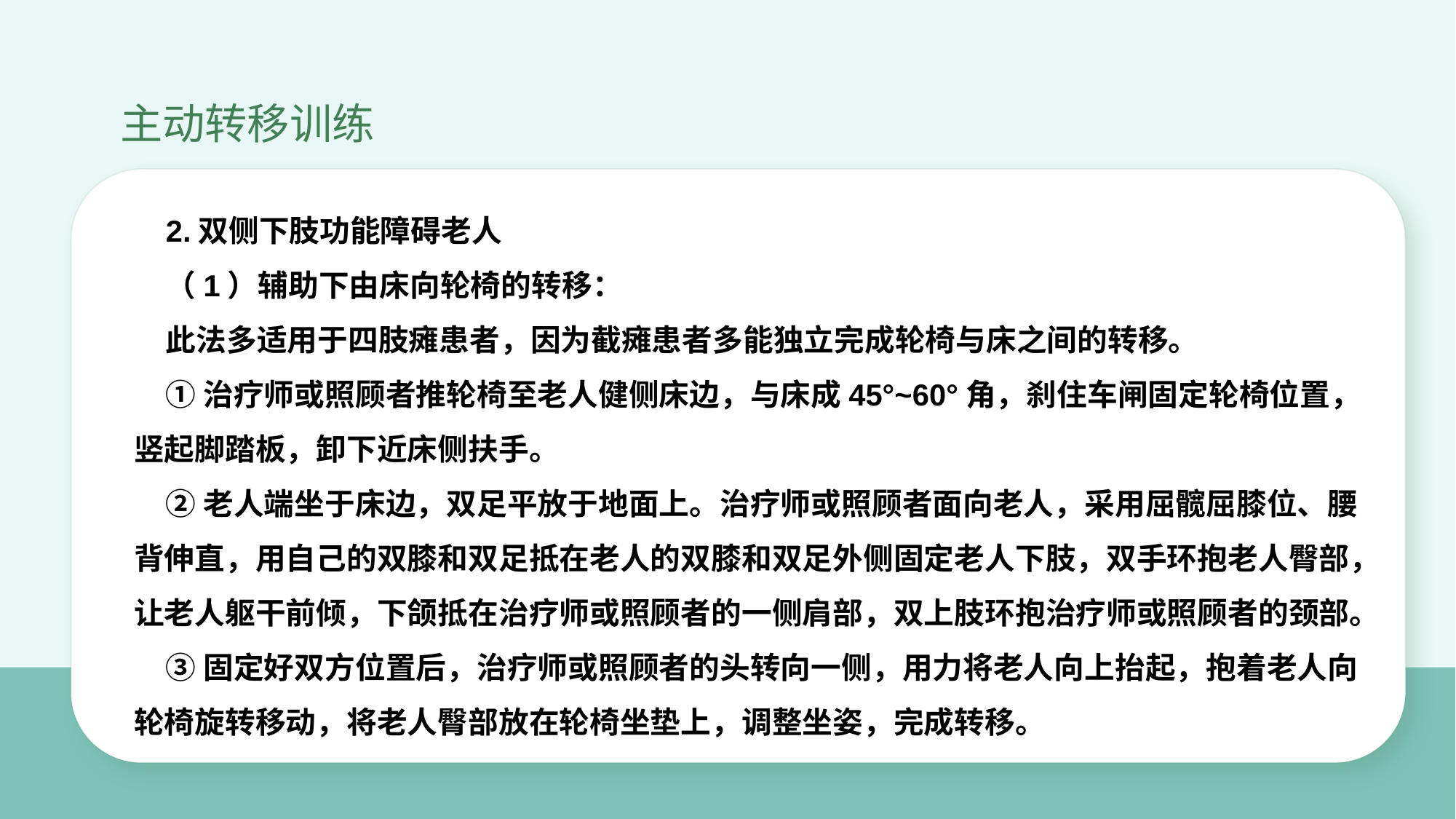

主动转移训练

2.双侧下肢功能障碍老人
（1）辅助下由床向轮椅的转移：
此法多适用于四肢瘫患者，因为截瘫患者多能独立完成轮椅与床之间的转移。
①治疗师或照顾者推轮椅至老人健侧床边，与床成45°~60°角，刹住车闸固定轮椅位置，竖起脚踏板，卸下近床侧扶手。
②老人端坐于床边，双足平放于地面上。治疗师或照顾者面向老人，采用屈髋屈膝位、腰背伸直，用自己的双膝和双足抵在老人的双膝和双足外侧固定老人下肢，双手环抱老人臀部，让老人躯干前倾，下颌抵在治疗师或照顾者的一侧肩部，双上肢环抱治疗师或照顾者的颈部。
③固定好双方位置后，治疗师或照顾者的头转向一侧，用力将老人向上抬起，抱着老人向轮椅旋转移动，将老人臀部放在轮椅坐垫上，调整坐姿，完成转移。